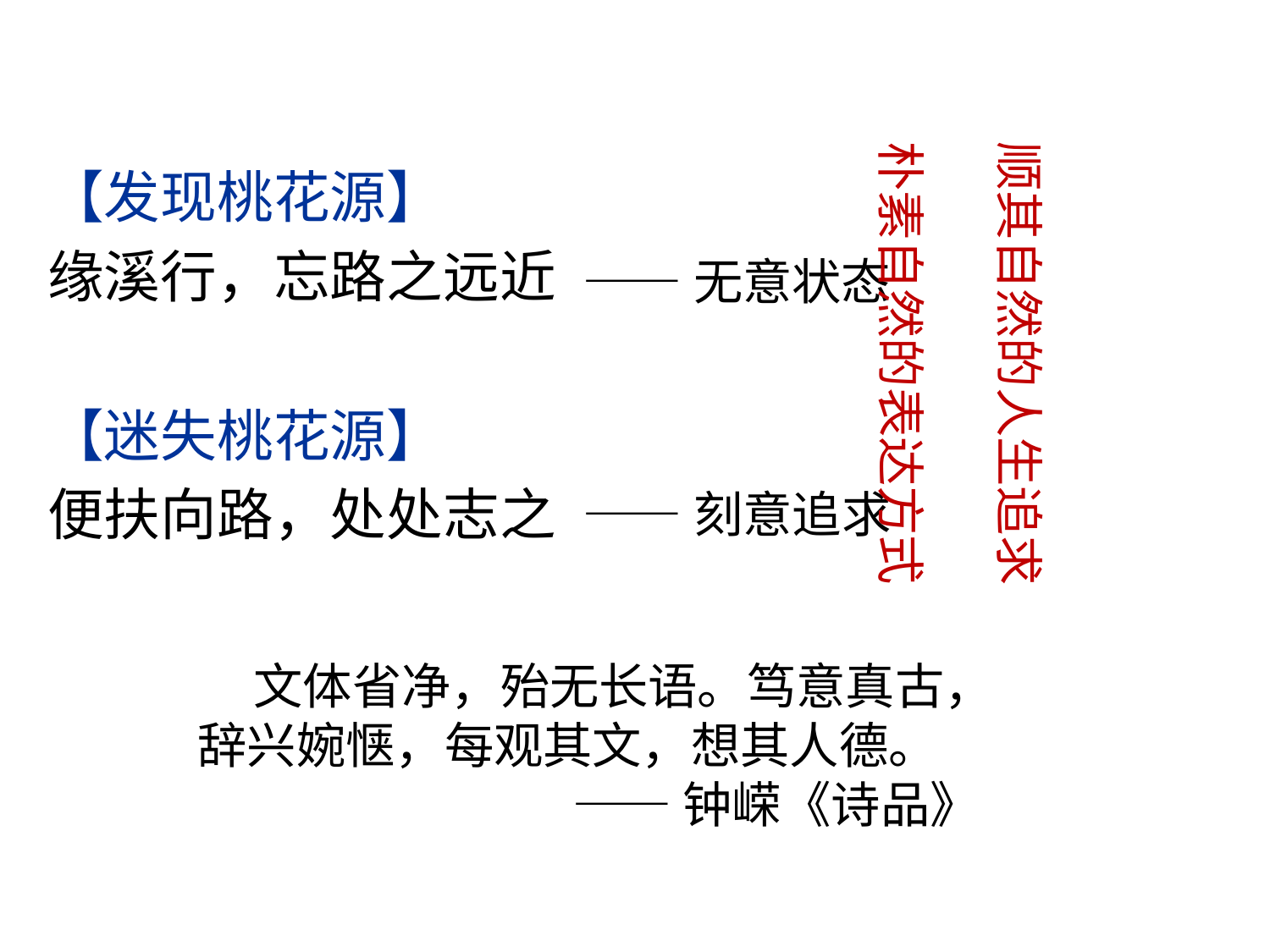

顺其自然的人生追求

朴素自然的表达方式
【发现桃花源】
缘溪行，忘路之远近

【迷失桃花源】
便扶向路，处处志之

——无意状态
——刻意追求
    文体省净，殆无长语。笃意真古，辞兴婉惬，每观其文，想其人德。
——钟嵘《诗品》